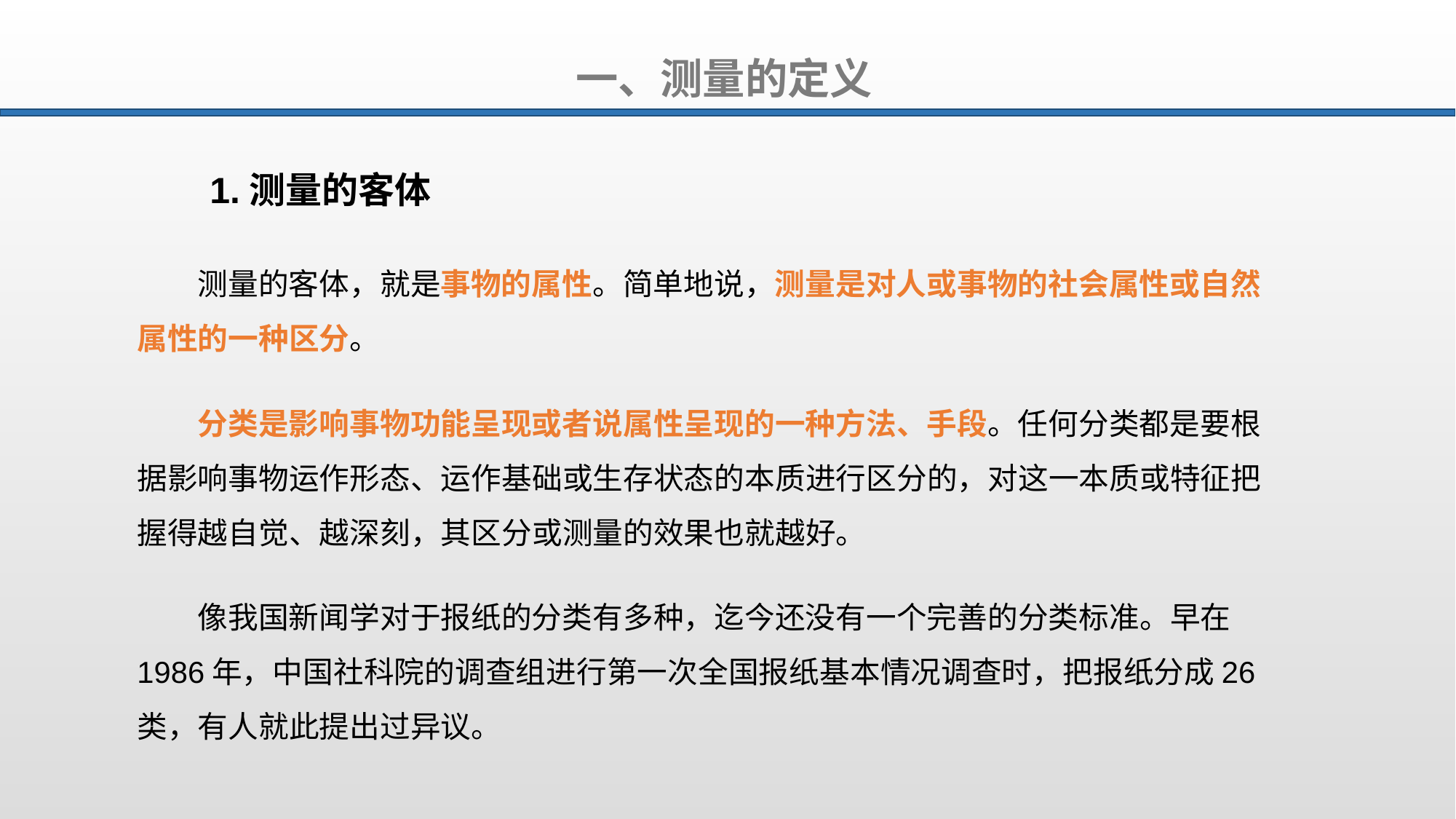

一、测量的定义

1.测量的客体
测量的客体，就是事物的属性。简单地说，测量是对人或事物的社会属性或自然属性的一种区分。
分类是影响事物功能呈现或者说属性呈现的一种方法、手段。任何分类都是要根据影响事物运作形态、运作基础或生存状态的本质进行区分的，对这一本质或特征把握得越自觉、越深刻，其区分或测量的效果也就越好。
像我国新闻学对于报纸的分类有多种，迄今还没有一个完善的分类标准。早在1986年，中国社科院的调查组进行第一次全国报纸基本情况调查时，把报纸分成26类，有人就此提出过异议。